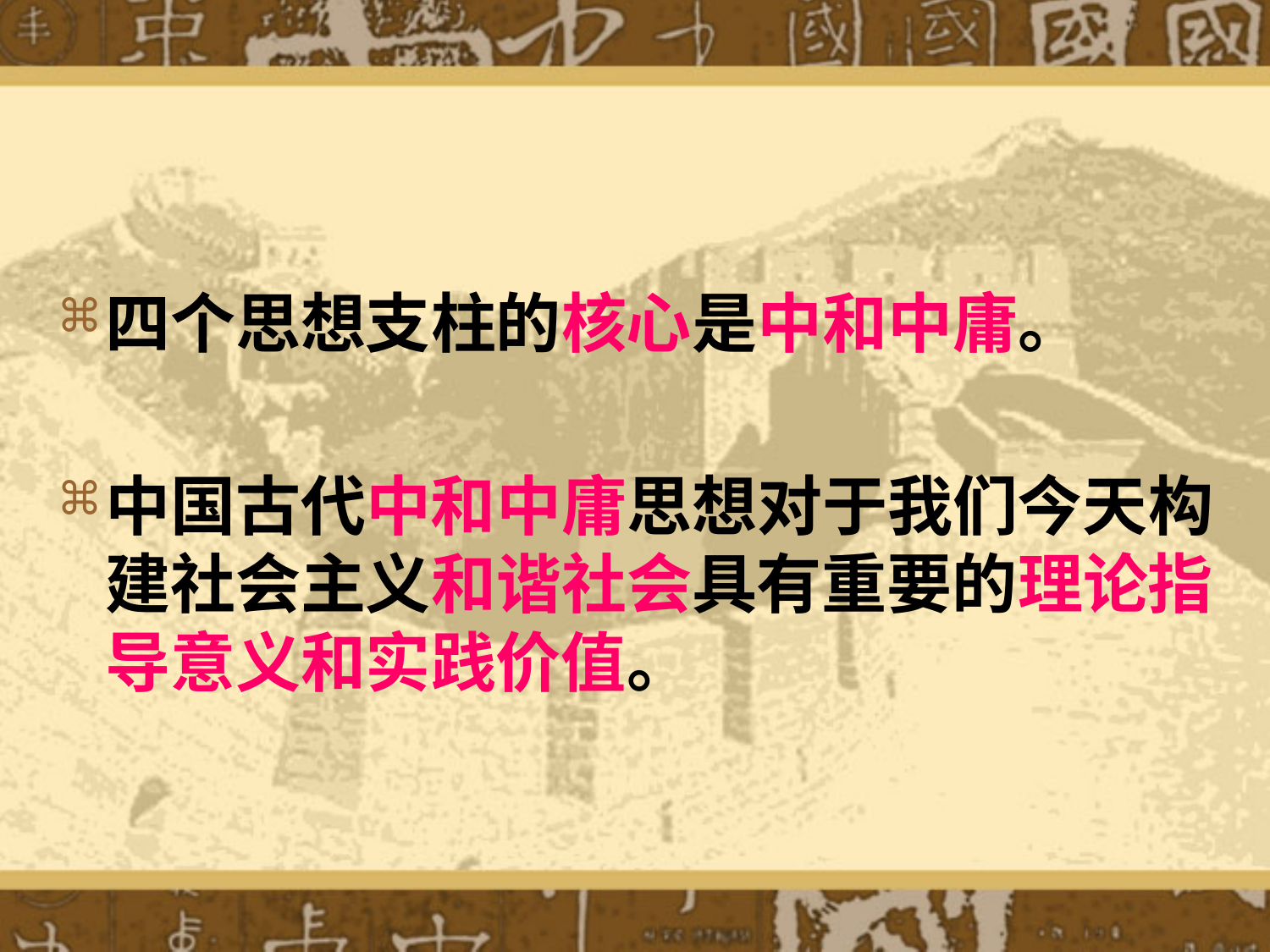

四个思想支柱的核心是中和中庸。

中国古代中和中庸思想对于我们今天构建社会主义和谐社会具有重要的理论指导意义和实践价值。